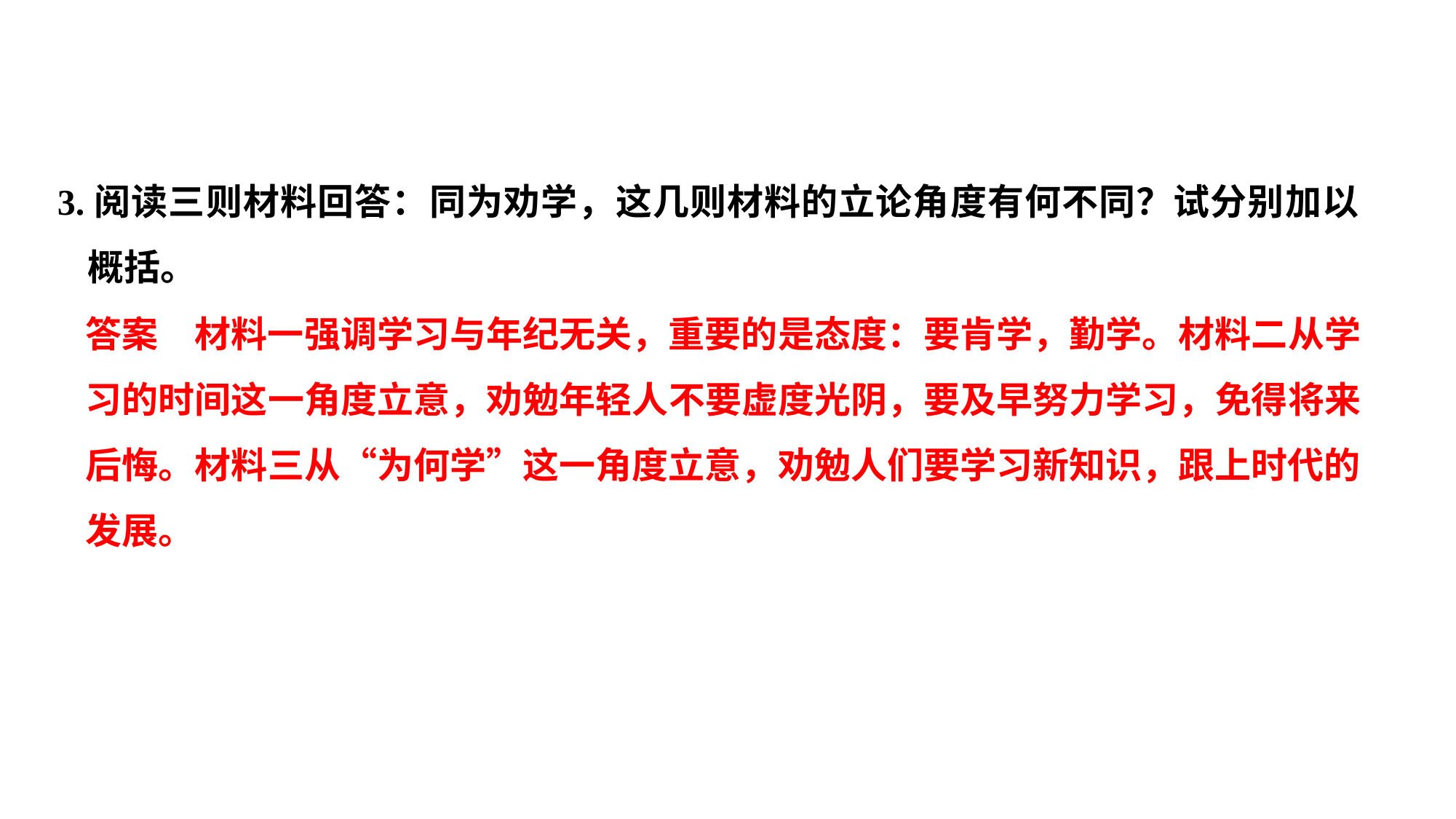

3.阅读三则材料回答：同为劝学，这几则材料的立论角度有何不同？试分别加以概括。
答案　材料一强调学习与年纪无关，重要的是态度：要肯学，勤学。材料二从学习的时间这一角度立意，劝勉年轻人不要虚度光阴，要及早努力学习，免得将来后悔。材料三从“为何学”这一角度立意，劝勉人们要学习新知识，跟上时代的发展。